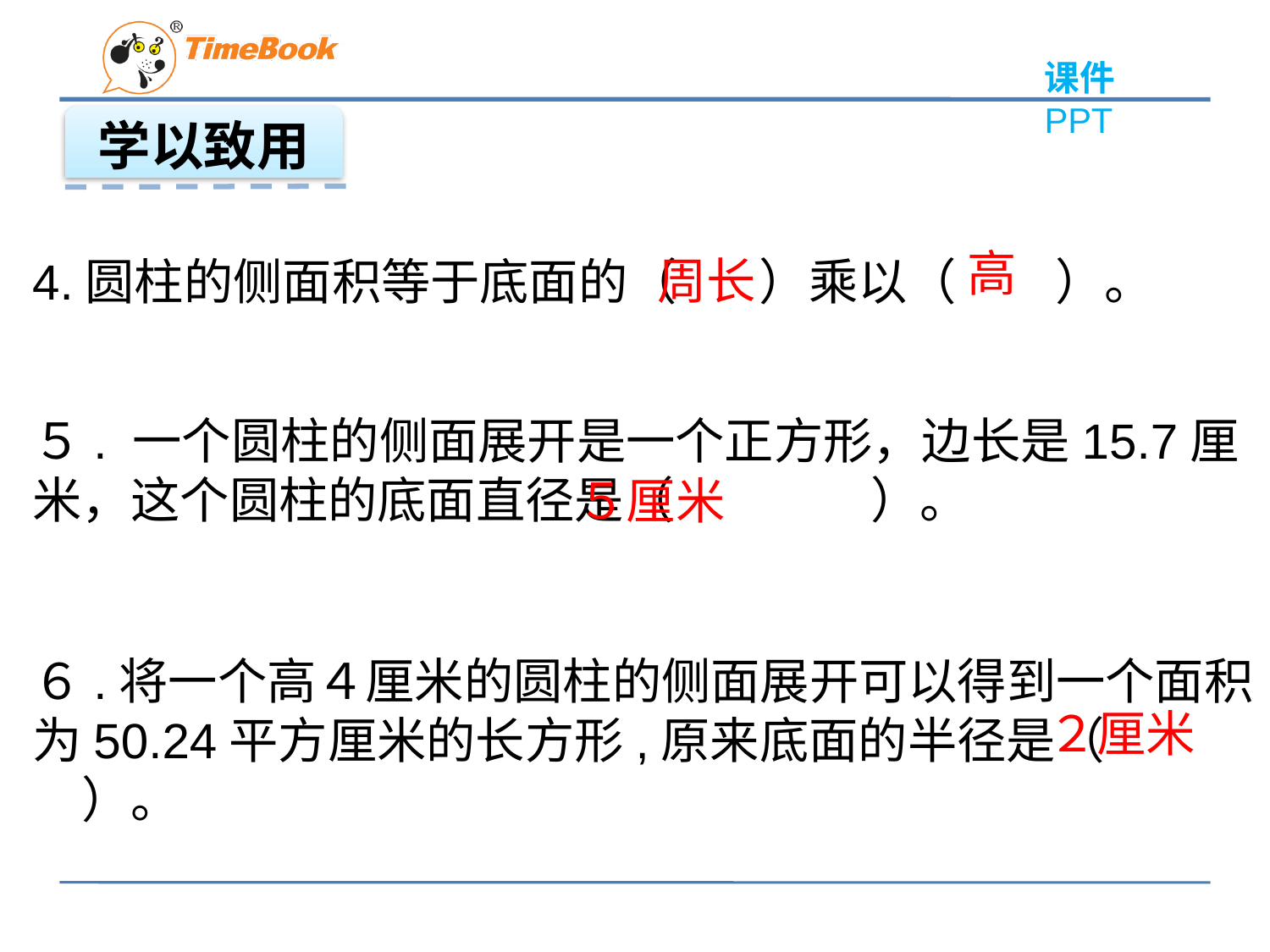

学以致用
高
周长
4.圆柱的侧面积等于底面的（　   ）乘以（　　）。
５. 一个圆柱的侧面展开是一个正方形，边长是15.7厘米，这个圆柱的底面直径是（　　　　）。
５厘米
６.将一个高４厘米的圆柱的侧面展开可以得到一个面积为50.24平方厘米的长方形,原来底面的半径是（  　　）。
２厘米